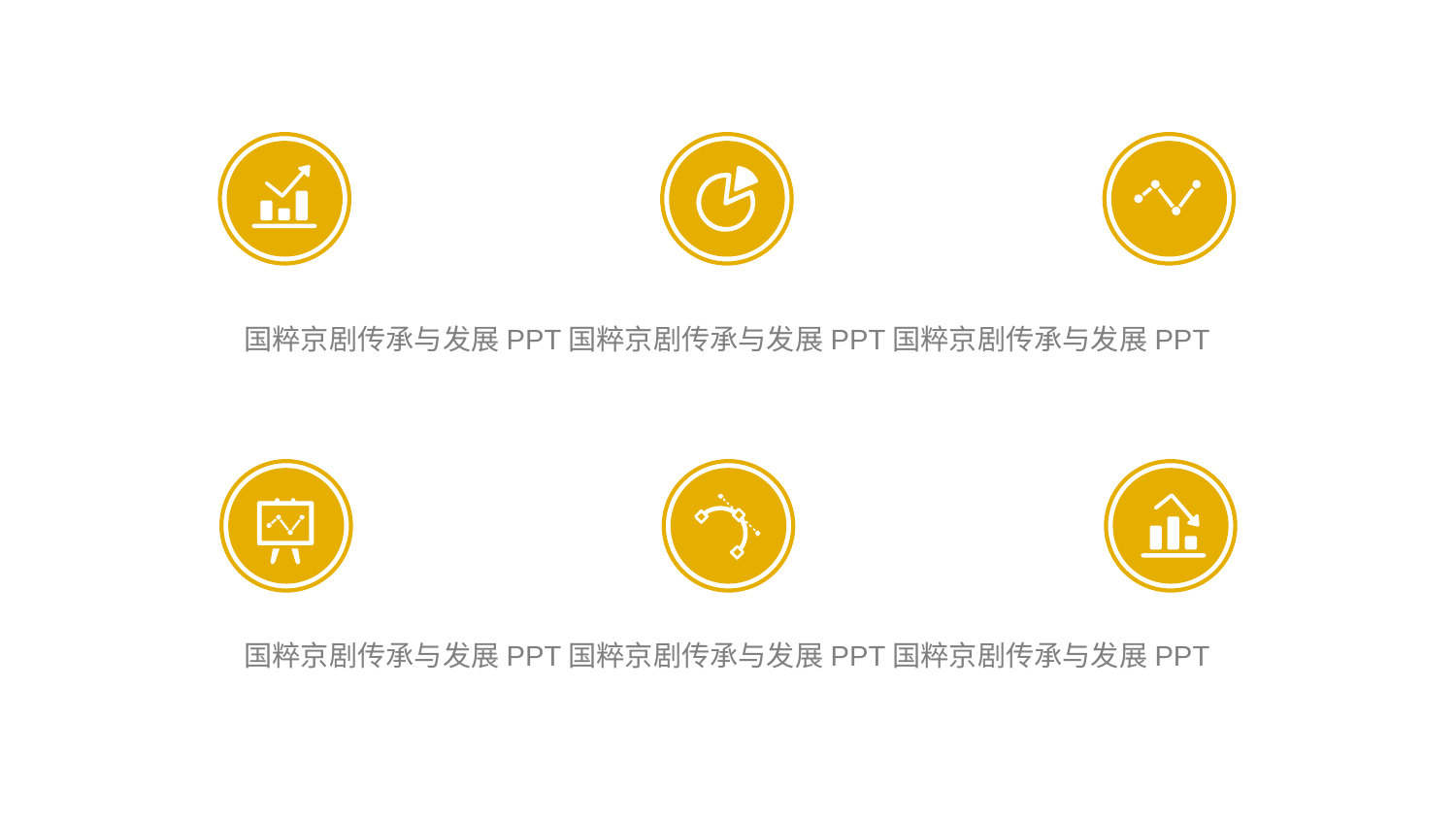

国粹京剧传承与发展PPT国粹京剧传承与发展PPT国粹京剧传承与发展PPT

国粹京剧传承与发展PPT国粹京剧传承与发展PPT国粹京剧传承与发展PPT